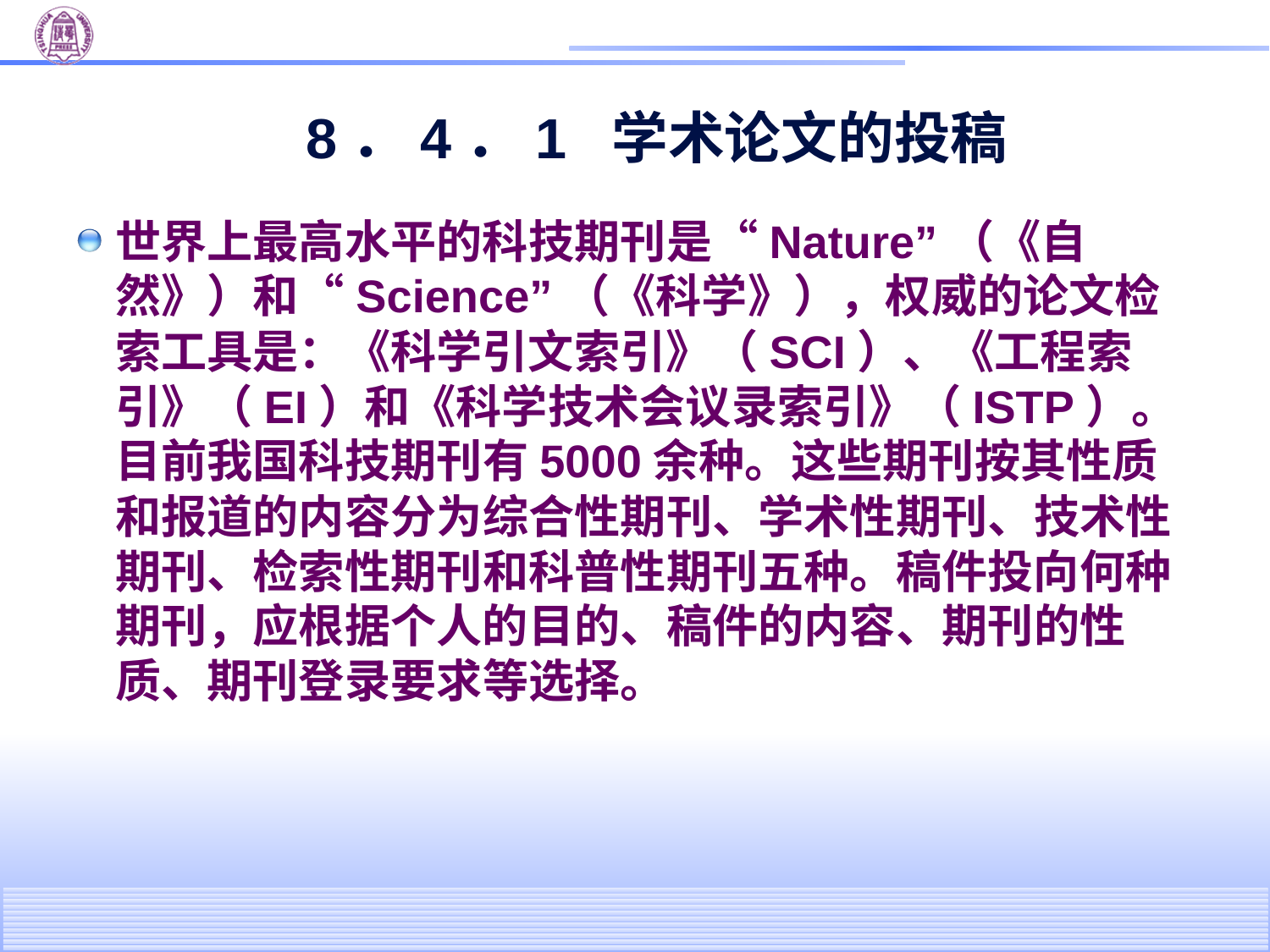

# 8．4．1  学术论文的投稿
世界上最高水平的科技期刊是“Nature”（《自然》）和“Science”（《科学》），权威的论文检索工具是：《科学引文索引》（SCI）、《工程索引》（EI）和《科学技术会议录索引》（ISTP）。目前我国科技期刊有5000余种。这些期刊按其性质和报道的内容分为综合性期刊、学术性期刊、技术性期刊、检索性期刊和科普性期刊五种。稿件投向何种期刊，应根据个人的目的、稿件的内容、期刊的性质、期刊登录要求等选择。